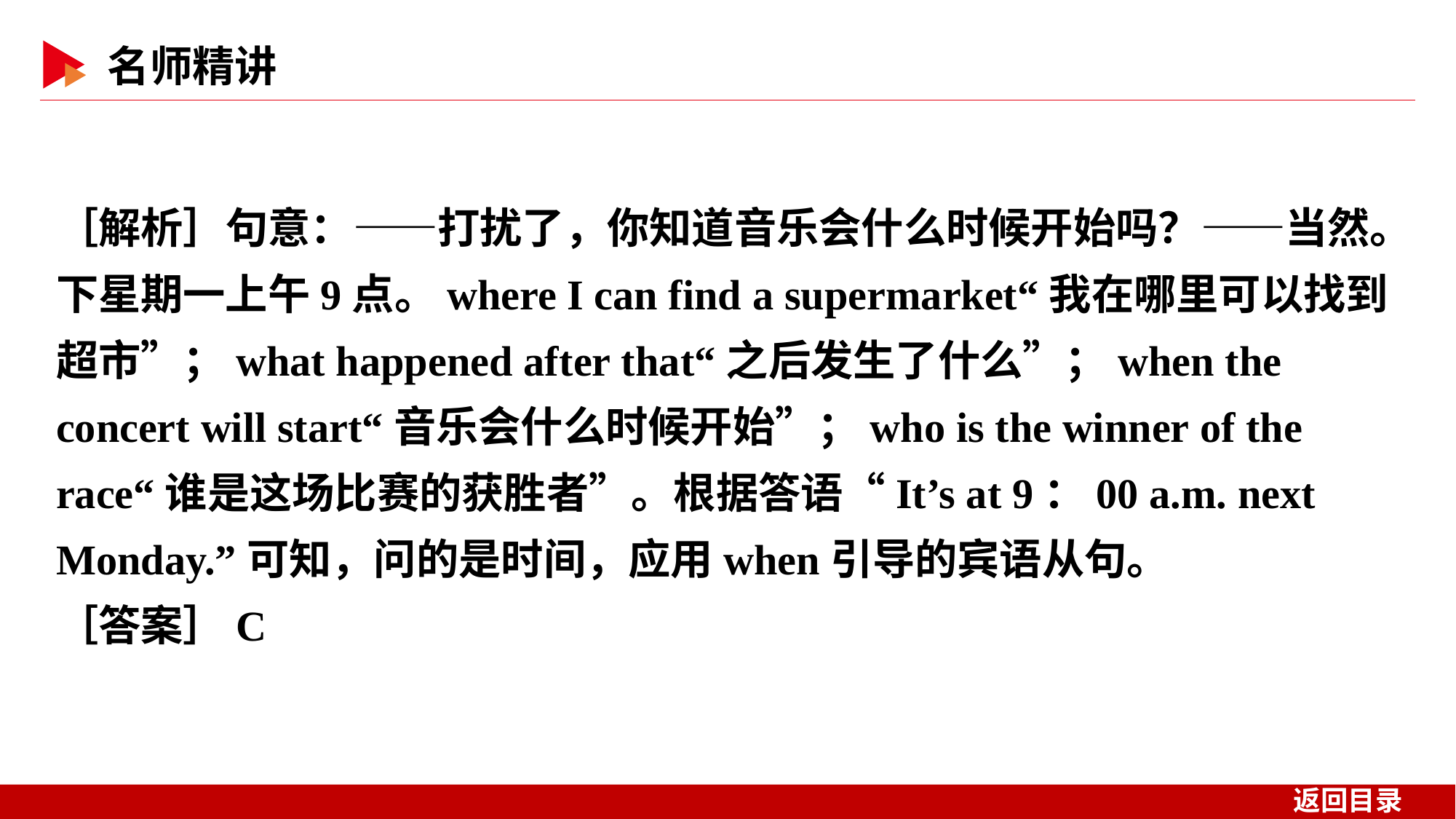

［解析］句意：——打扰了，你知道音乐会什么时候开始吗？——当然。下星期一上午9点。where I can find a supermarket“我在哪里可以找到超市”；what happened after that“之后发生了什么”；when the concert will start“音乐会什么时候开始”；who is the winner of the race“谁是这场比赛的获胜者”。根据答语“It’s at 9：00 a.m. next Monday.”可知，问的是时间，应用when引导的宾语从句。
［答案］C